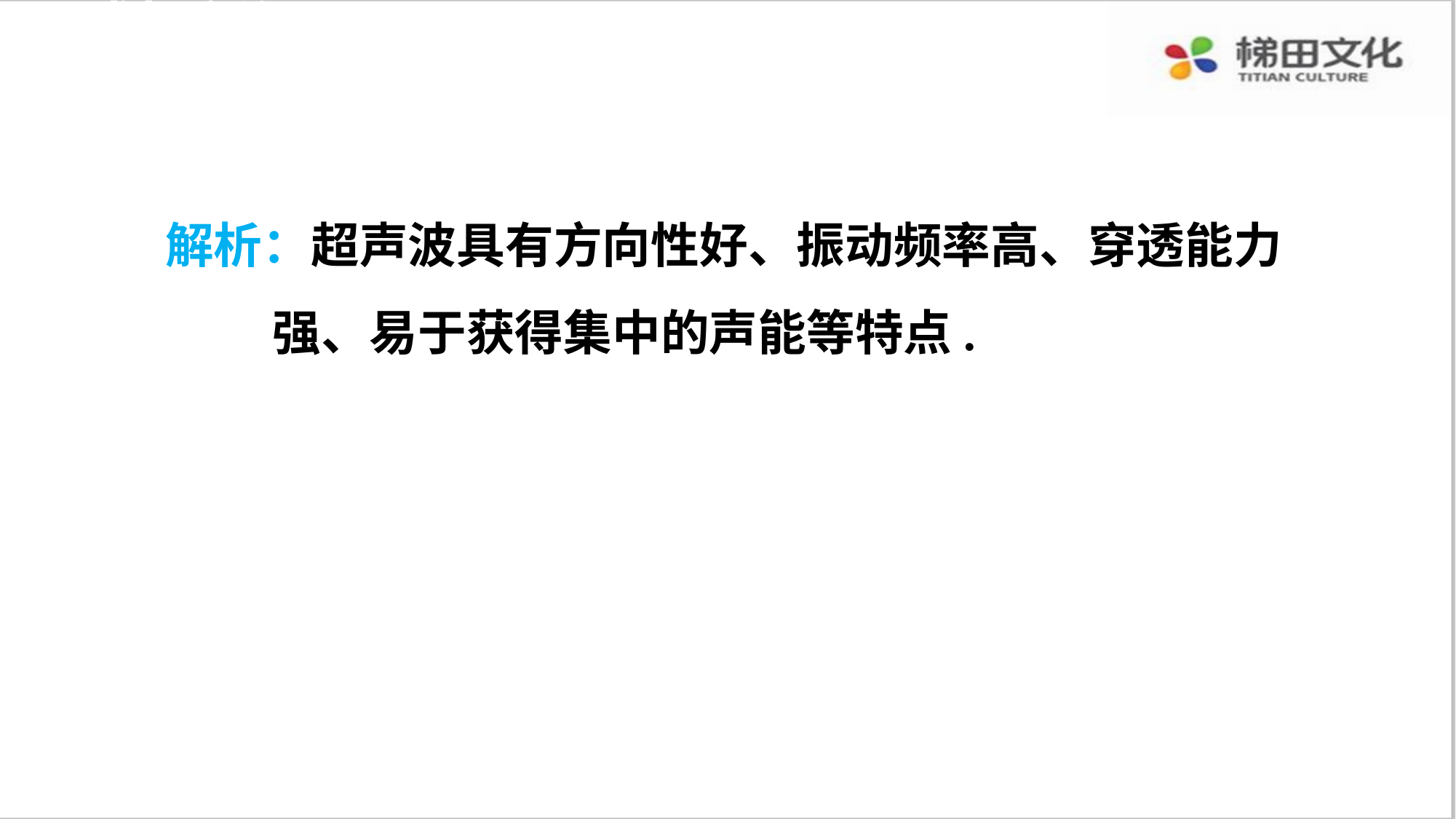

感悟新知
解析：超声波具有方向性好、振动频率高、穿透能力强、易于获得集中的声能等特点.